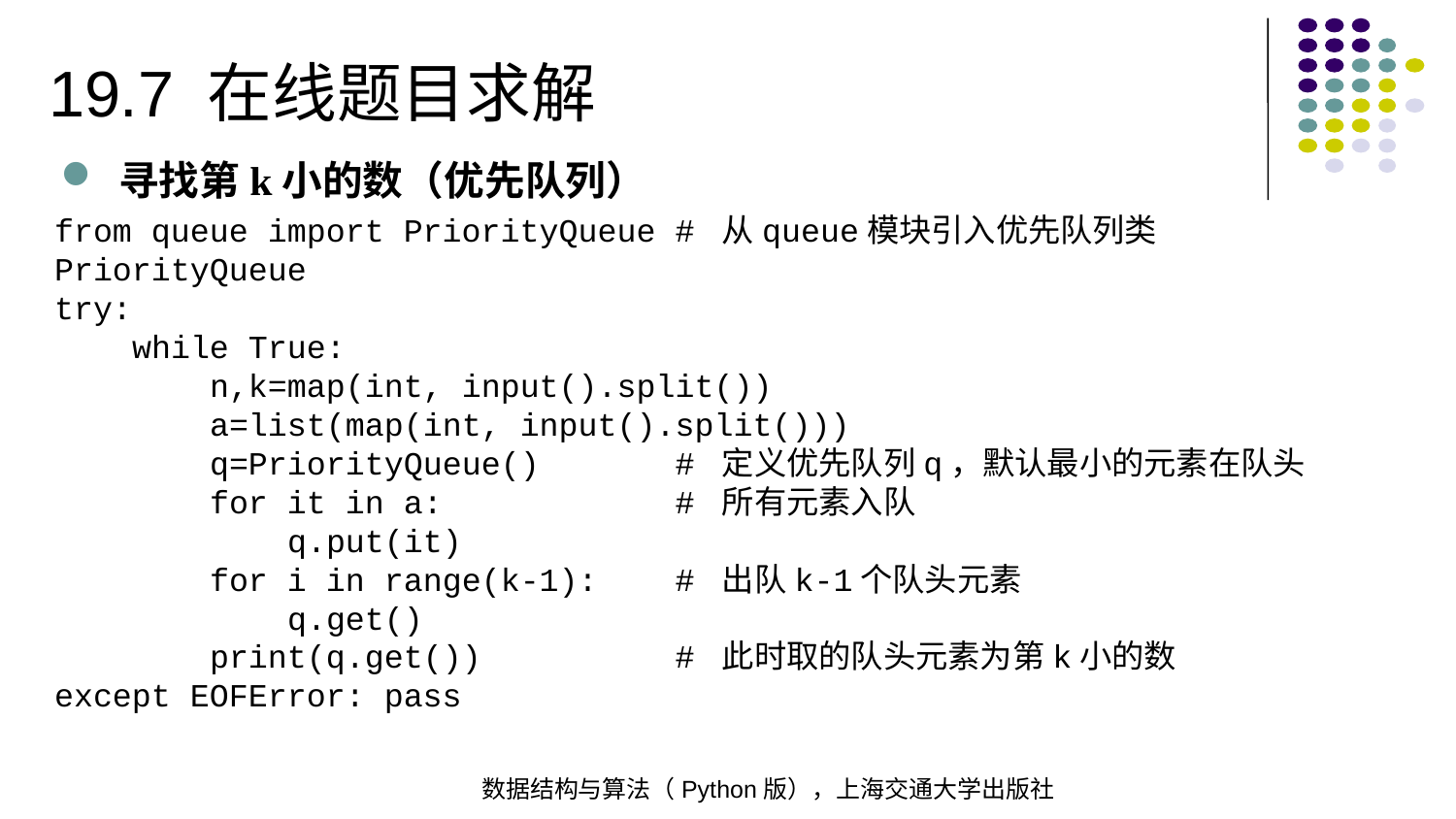

19.7 在线题目求解
寻找第k小的数（优先队列）
from queue import PriorityQueue # 从queue模块引入优先队列类PriorityQueue
try:
    while True:
        n,k=map(int, input().split())
        a=list(map(int, input().split()))
        q=PriorityQueue()       # 定义优先队列q，默认最小的元素在队头
        for it in a:            # 所有元素入队
            q.put(it)
        for i in range(k-1):    # 出队k-1个队头元素
            q.get()
        print(q.get())          # 此时取的队头元素为第k小的数
except EOFError: pass